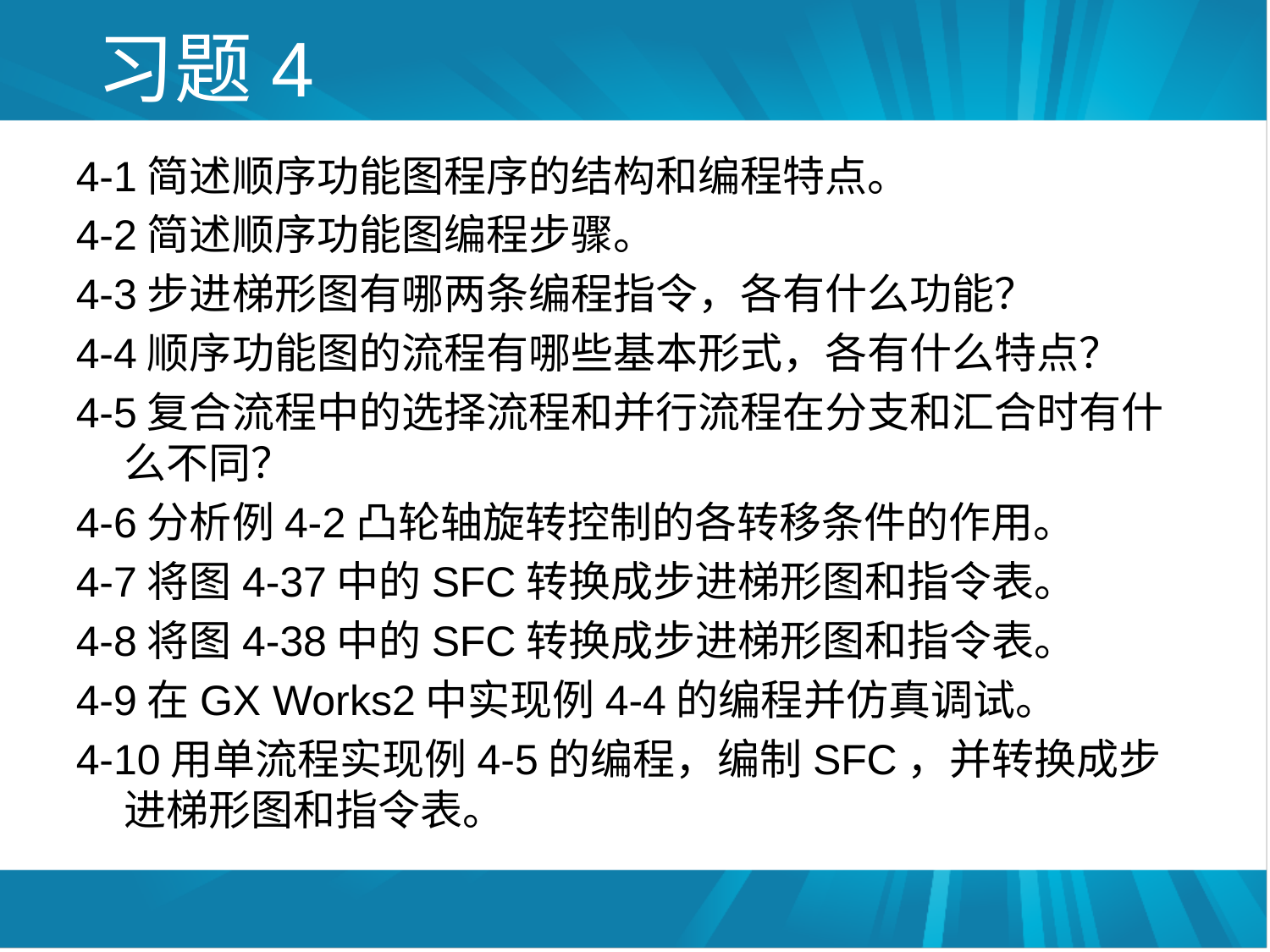

# 习题4
4-1简述顺序功能图程序的结构和编程特点。
4-2简述顺序功能图编程步骤。
4-3步进梯形图有哪两条编程指令，各有什么功能？
4-4顺序功能图的流程有哪些基本形式，各有什么特点？
4-5复合流程中的选择流程和并行流程在分支和汇合时有什么不同？
4-6分析例4-2凸轮轴旋转控制的各转移条件的作用。
4-7将图4-37中的SFC转换成步进梯形图和指令表。
4-8将图4-38中的SFC转换成步进梯形图和指令表。
4-9在GX Works2中实现例4-4的编程并仿真调试。
4-10用单流程实现例4-5的编程，编制SFC，并转换成步进梯形图和指令表。